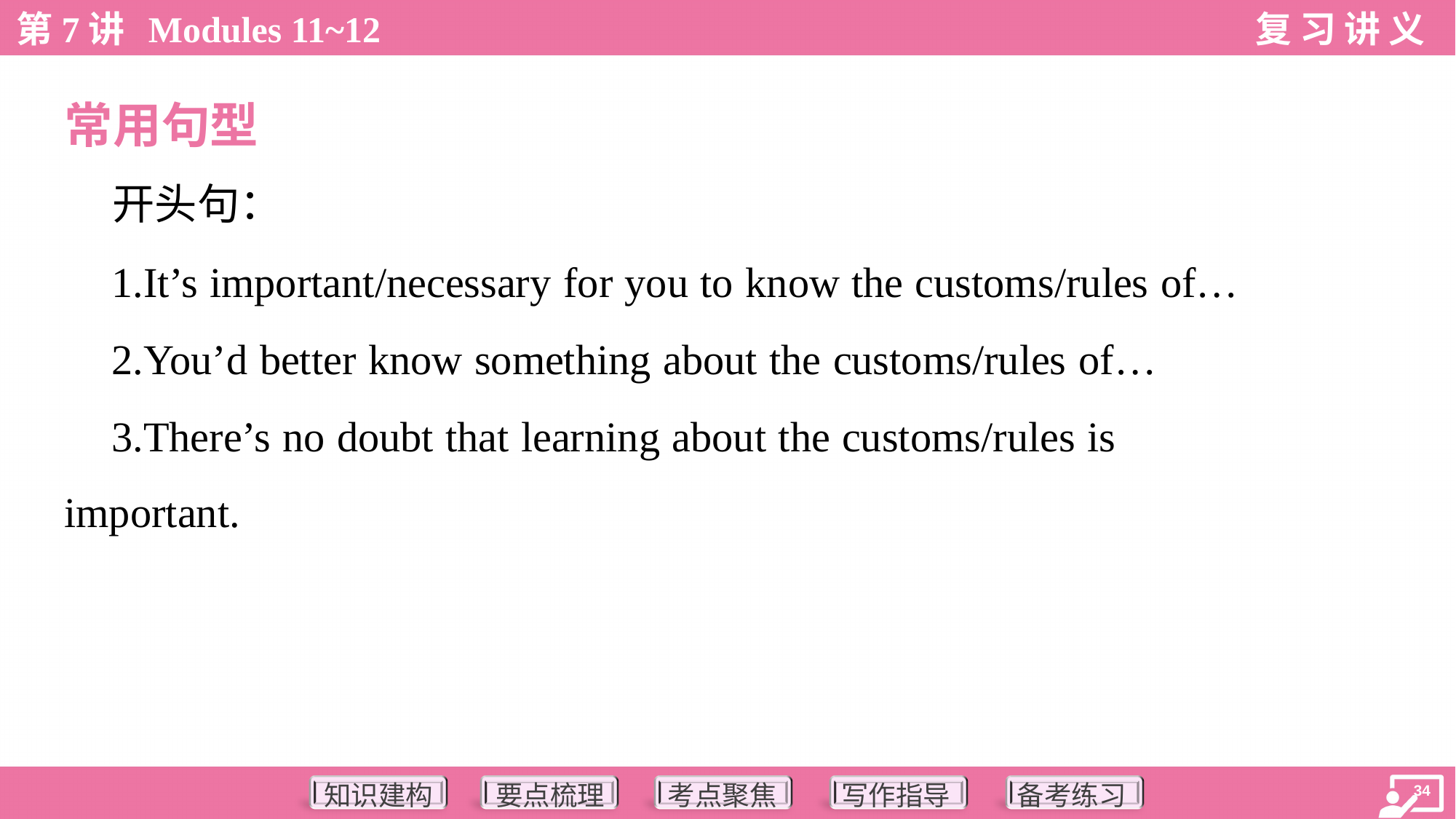

常用句型
    开头句：
    1.It’s important/necessary for you to know the customs/rules of…
    2.You’d better know something about the customs/rules of…
    3.There’s no doubt that learning about the customs/rules is
important.